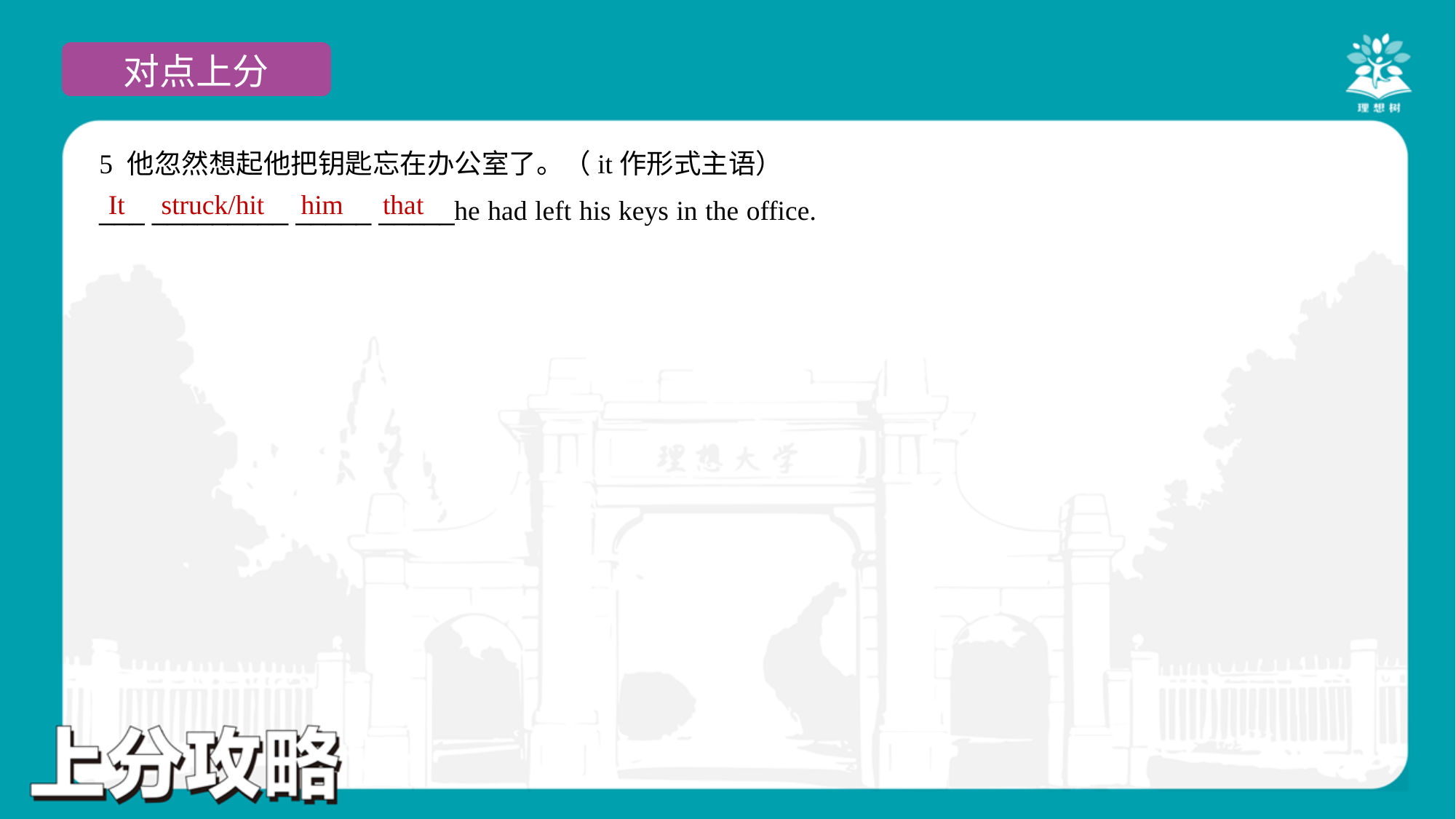

5 他忽然想起他把钥匙忘在办公室了。（it作形式主语）
___ _________ _____ _____he had left his keys in the office.
It
struck/hit
him
that